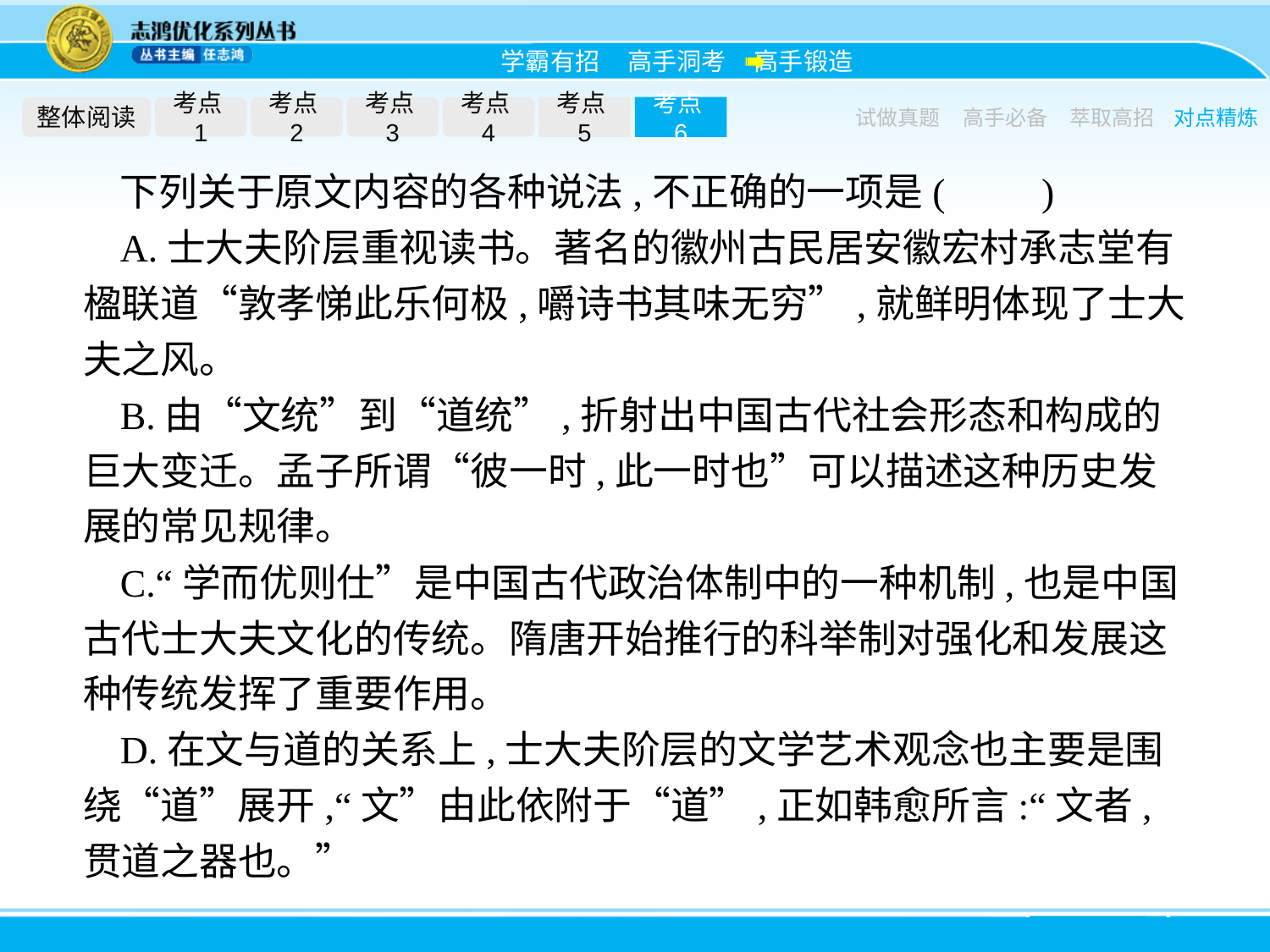

整体阅读
考点1
考点2
考点3
考点4
考点5
考点6
试做真题
高手必备
萃取高招
对点精炼
下列关于原文内容的各种说法,不正确的一项是(　　)
A.士大夫阶层重视读书。著名的徽州古民居安徽宏村承志堂有楹联道“敦孝悌此乐何极,嚼诗书其味无穷”,就鲜明体现了士大夫之风。
B.由“文统”到“道统”,折射出中国古代社会形态和构成的巨大变迁。孟子所谓“彼一时,此一时也”可以描述这种历史发展的常见规律。
C.“学而优则仕”是中国古代政治体制中的一种机制,也是中国古代士大夫文化的传统。隋唐开始推行的科举制对强化和发展这种传统发挥了重要作用。
D.在文与道的关系上,士大夫阶层的文学艺术观念也主要是围绕“道”展开,“文”由此依附于“道”,正如韩愈所言:“文者,贯道之器也。”